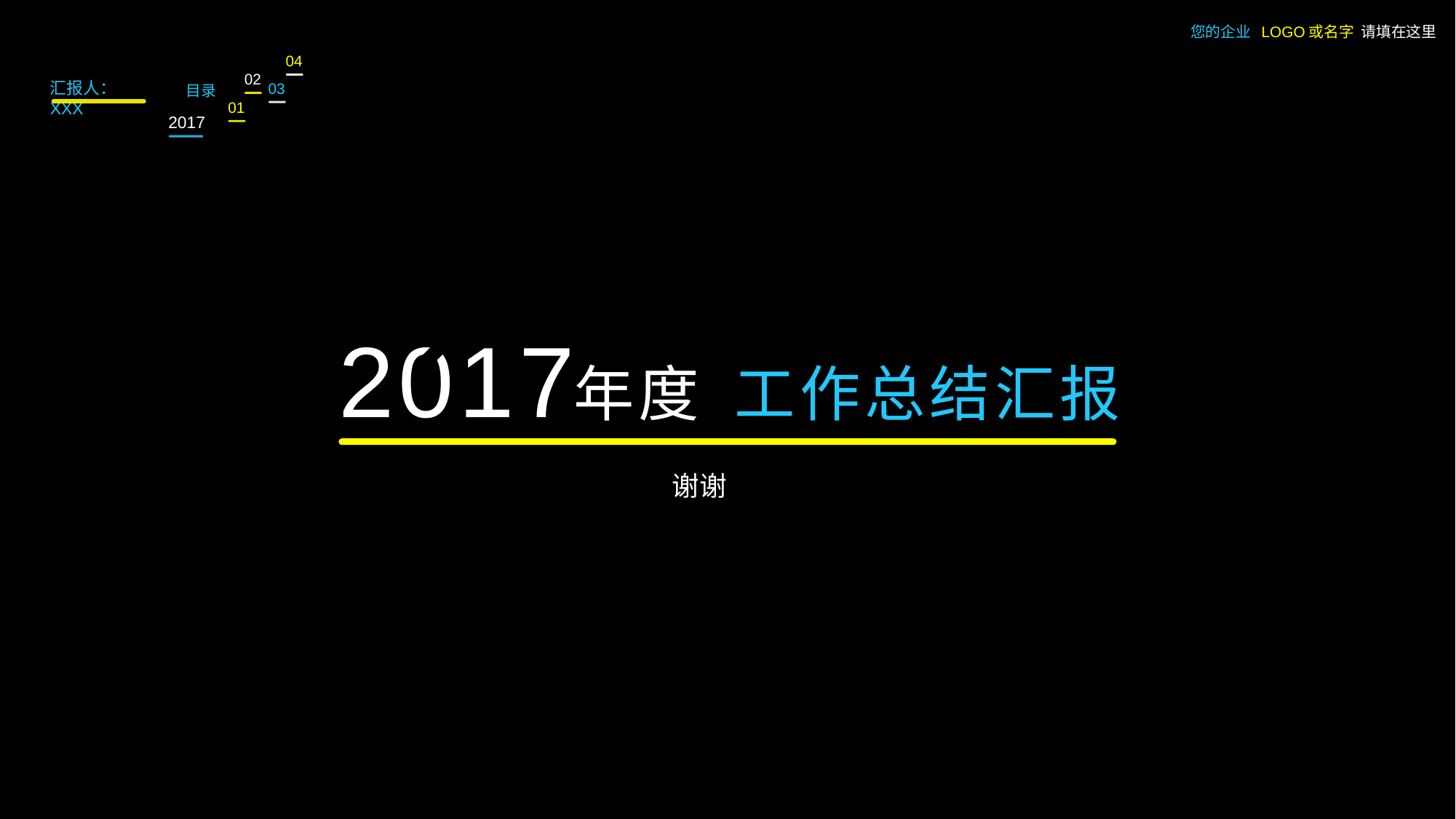

您的企业  LOGO或名字  请填在这里
04
02
汇报人：XXX
03

目录

01

2017

2017
年度
工作总结汇报

谢谢